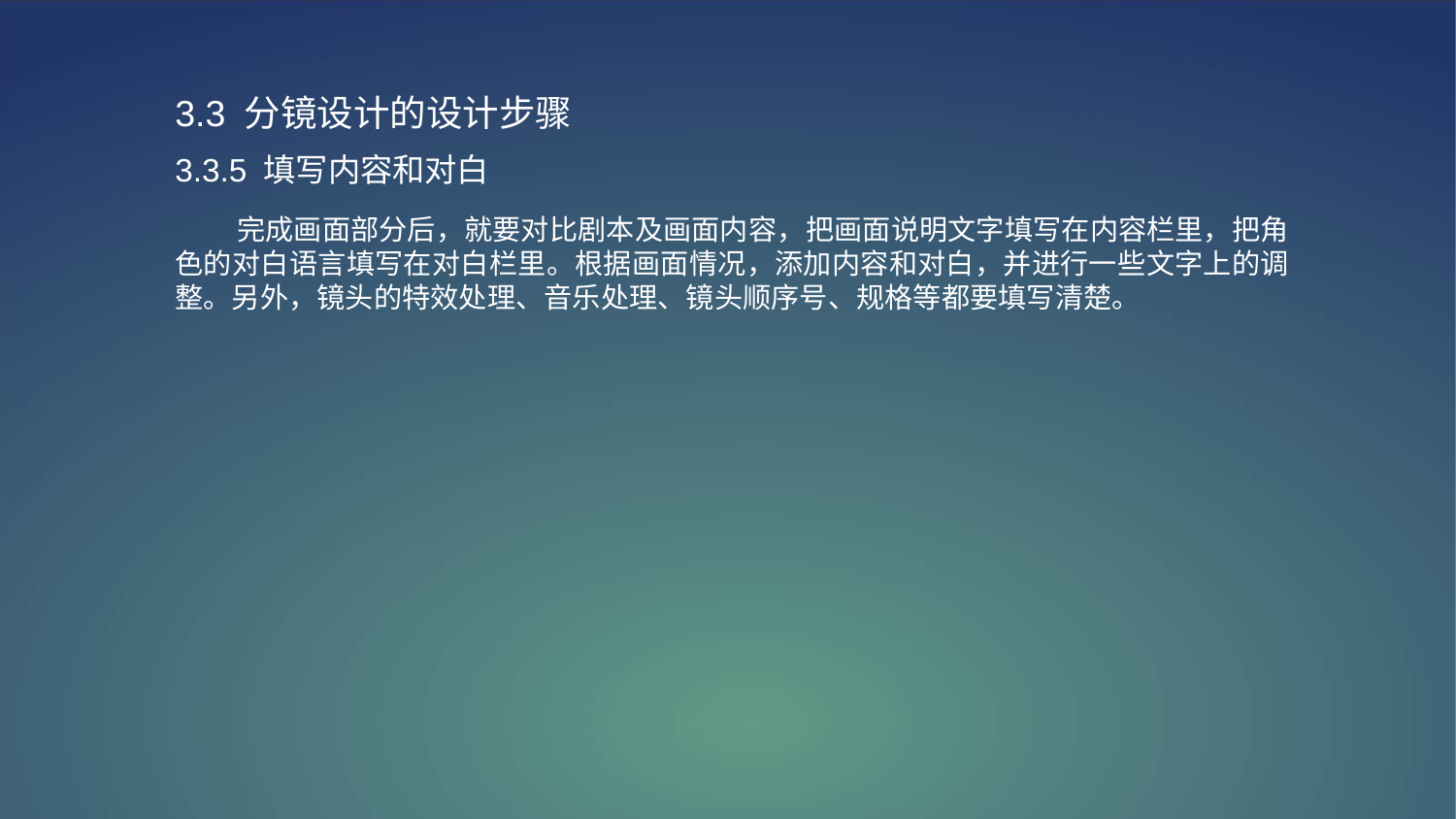

3.3 分镜设计的设计步骤
3.3.5 填写内容和对白
  完成画面部分后，就要对比剧本及画面内容，把画面说明文字填写在内容栏里，把角色的对白语言填写在对白栏里。根据画面情况，添加内容和对白，并进行一些文字上的调整。另外，镜头的特效处理、音乐处理、镜头顺序号、规格等都要填写清楚。